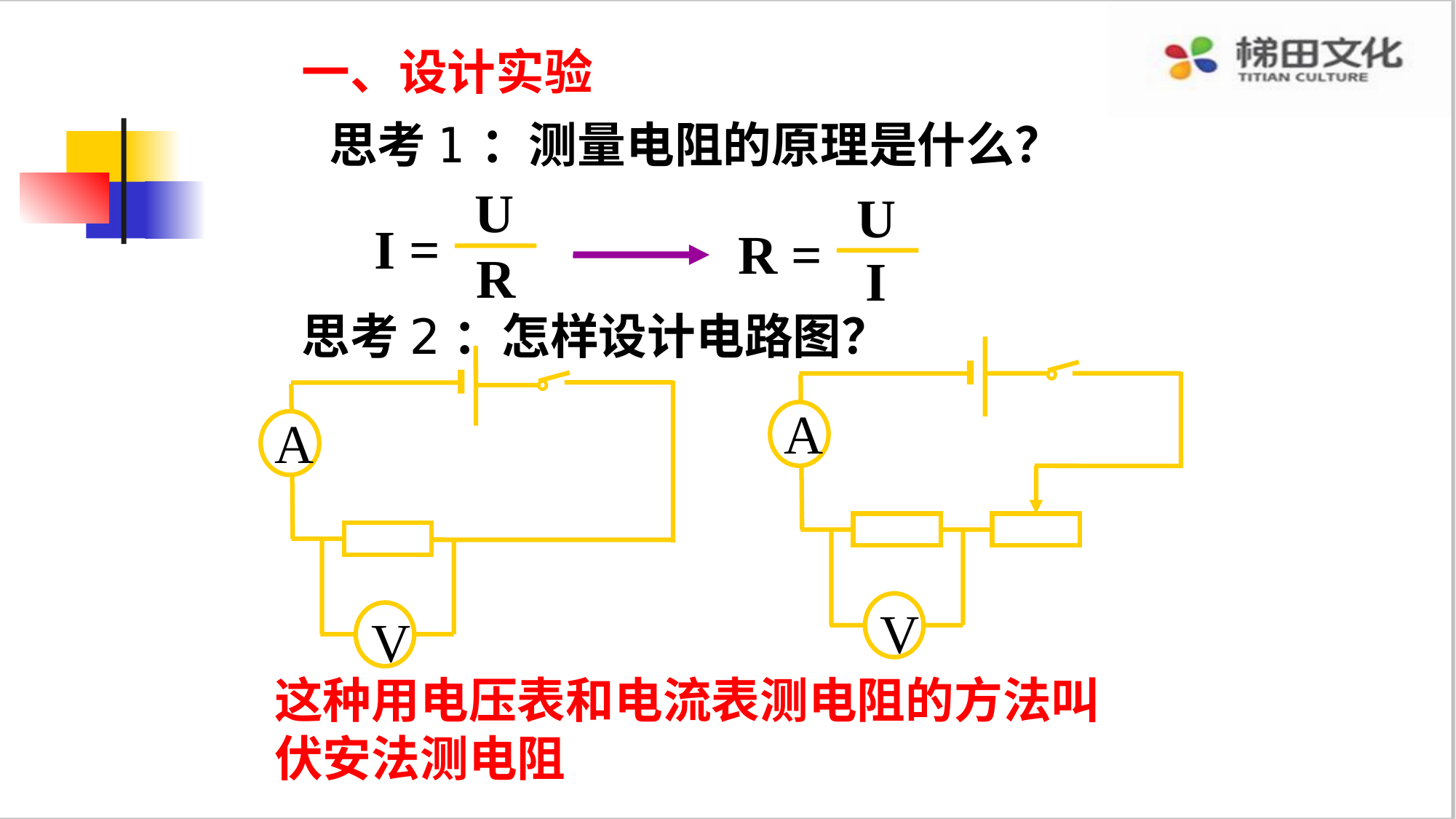

一、设计实验
思考1：测量电阻的原理是什么？
U
I =
R

U
R =
I

思考2：怎样设计电路图？

 A

 V

 A

 V

这种用电压表和电流表测电阻的方法叫伏安法测电阻